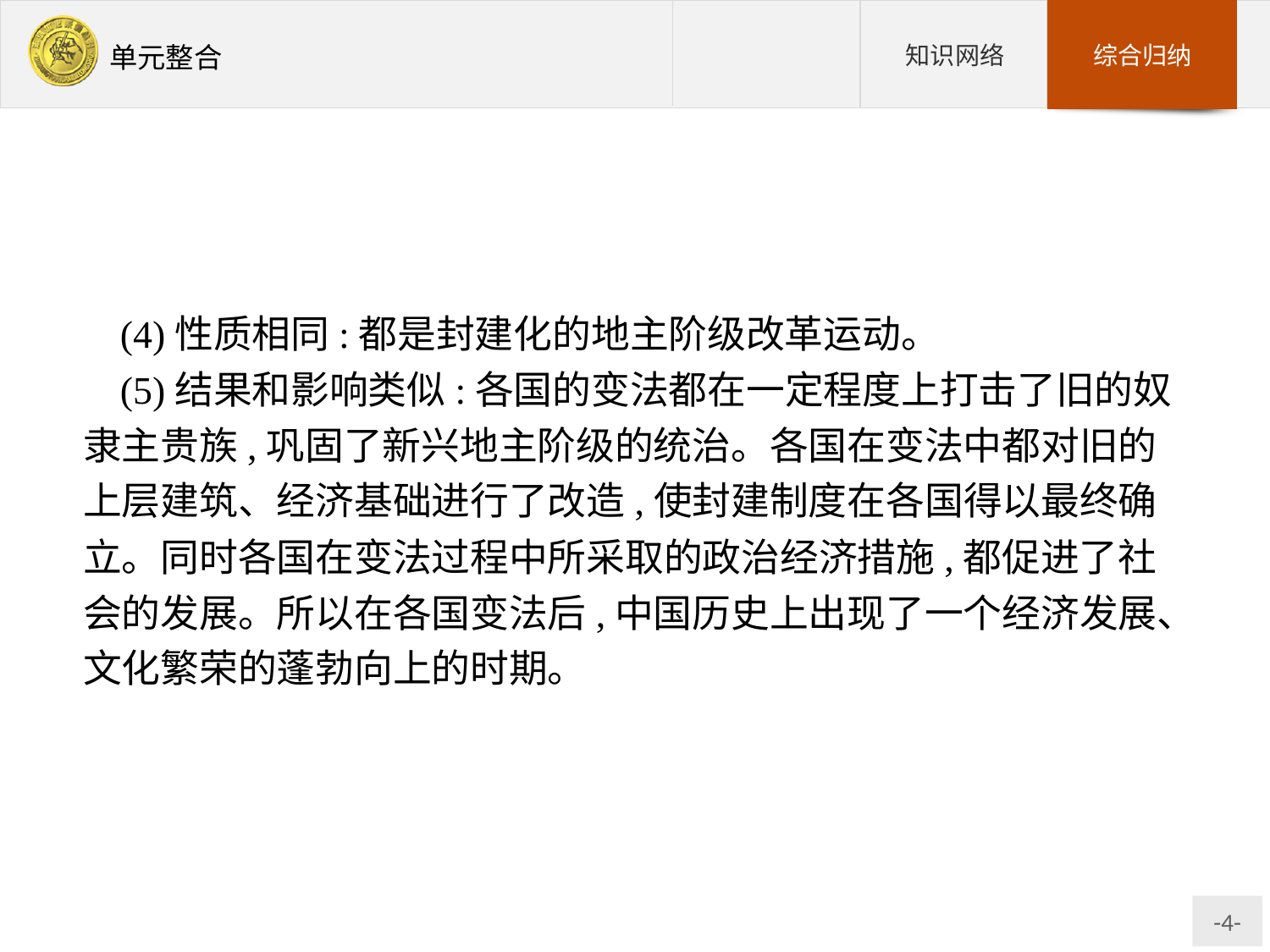

(4)性质相同:都是封建化的地主阶级改革运动。
(5)结果和影响类似:各国的变法都在一定程度上打击了旧的奴隶主贵族,巩固了新兴地主阶级的统治。各国在变法中都对旧的上层建筑、经济基础进行了改造,使封建制度在各国得以最终确立。同时各国在变法过程中所采取的政治经济措施,都促进了社会的发展。所以在各国变法后,中国历史上出现了一个经济发展、文化繁荣的蓬勃向上的时期。